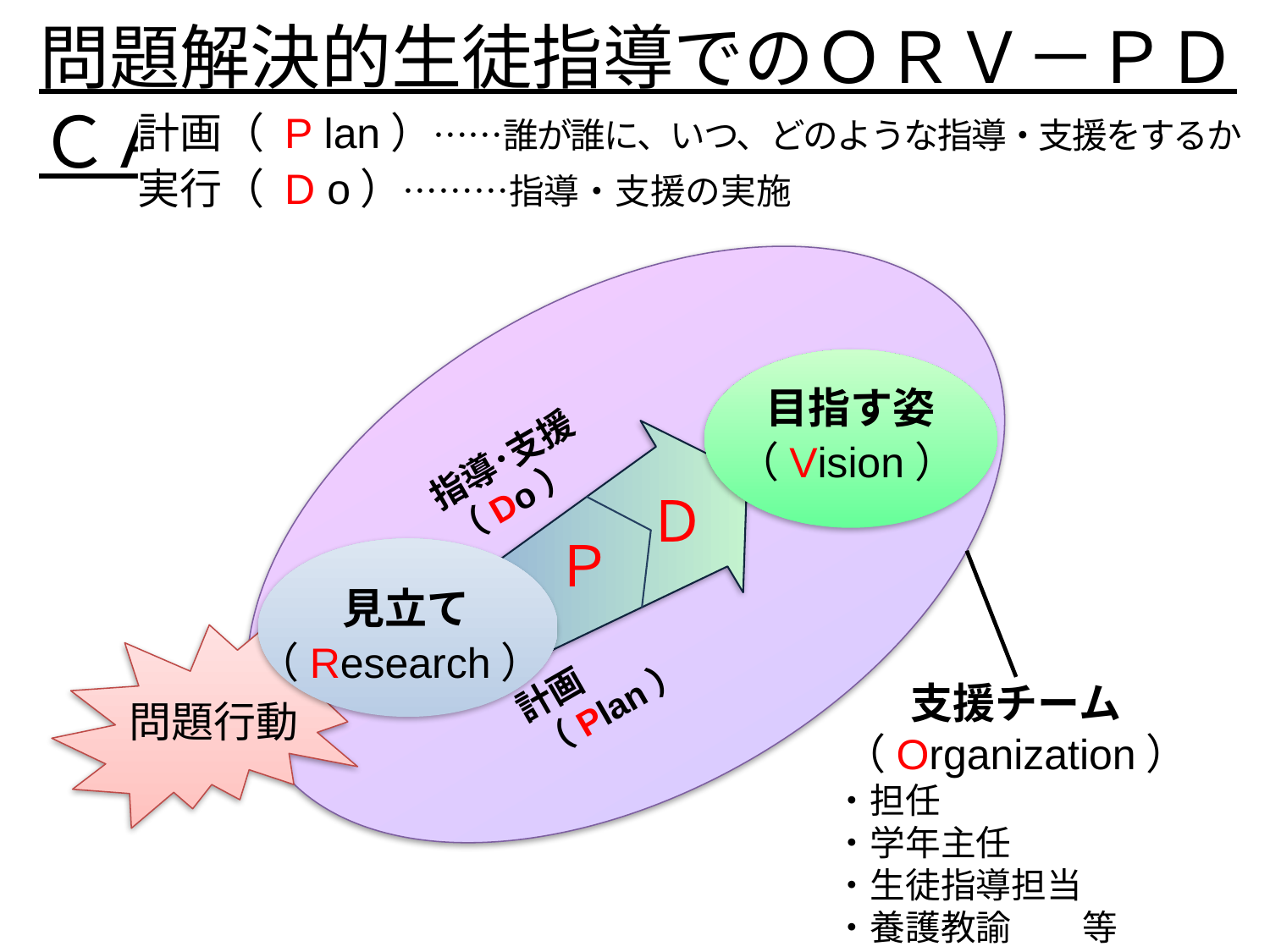

# 問題解決的生徒指導でのＯＲＶ－ＰＤＣＡ
計画（ P lan）……誰が誰に、いつ、どのような指導・支援をするか
実行（ D o）………指導・支援の実施

目指す姿
（Vision）
指導･支援
（Do）

Ｄ
Ｐ

見立て
（Research）
問題行動
計画（Plan）
支援チーム
（Organization）
・担任
・学年主任
・生徒指導担当
・養護教諭　　等